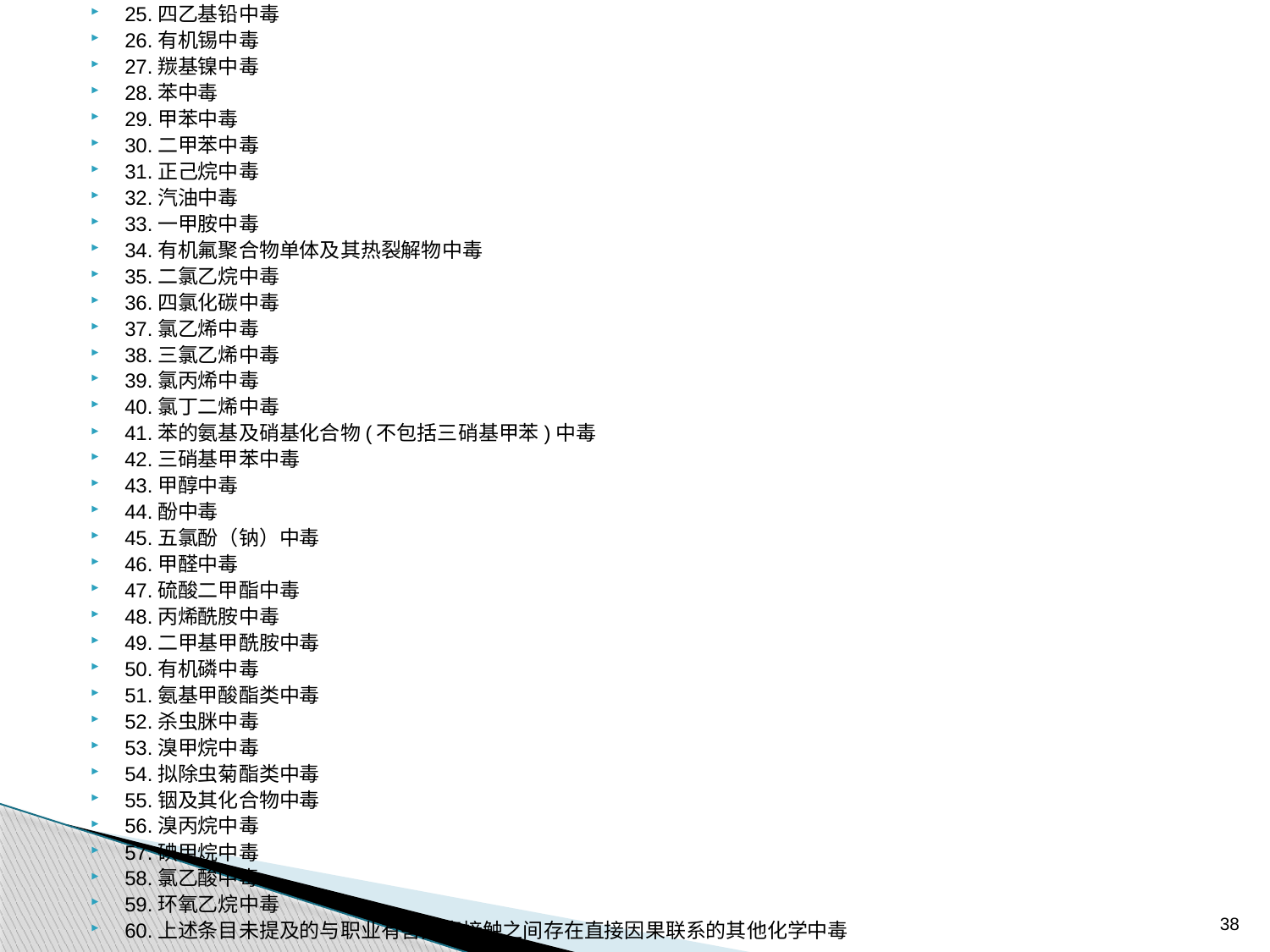

25.四乙基铅中毒
26.有机锡中毒
27.羰基镍中毒
28.苯中毒
29.甲苯中毒
30.二甲苯中毒
31.正己烷中毒
32.汽油中毒
33.一甲胺中毒
34.有机氟聚合物单体及其热裂解物中毒
35.二氯乙烷中毒
36.四氯化碳中毒
37.氯乙烯中毒
38.三氯乙烯中毒
39.氯丙烯中毒
40.氯丁二烯中毒
41.苯的氨基及硝基化合物(不包括三硝基甲苯)中毒
42.三硝基甲苯中毒
43.甲醇中毒
44.酚中毒
45.五氯酚（钠）中毒
46.甲醛中毒
47.硫酸二甲酯中毒
48.丙烯酰胺中毒
49.二甲基甲酰胺中毒
50.有机磷中毒
51.氨基甲酸酯类中毒
52.杀虫脒中毒
53.溴甲烷中毒
54.拟除虫菊酯类中毒
55.铟及其化合物中毒
56.溴丙烷中毒
57.碘甲烷中毒
58.氯乙酸中毒
59.环氧乙烷中毒
60.上述条目未提及的与职业有害因素接触之间存在直接因果联系的其他化学中毒

38